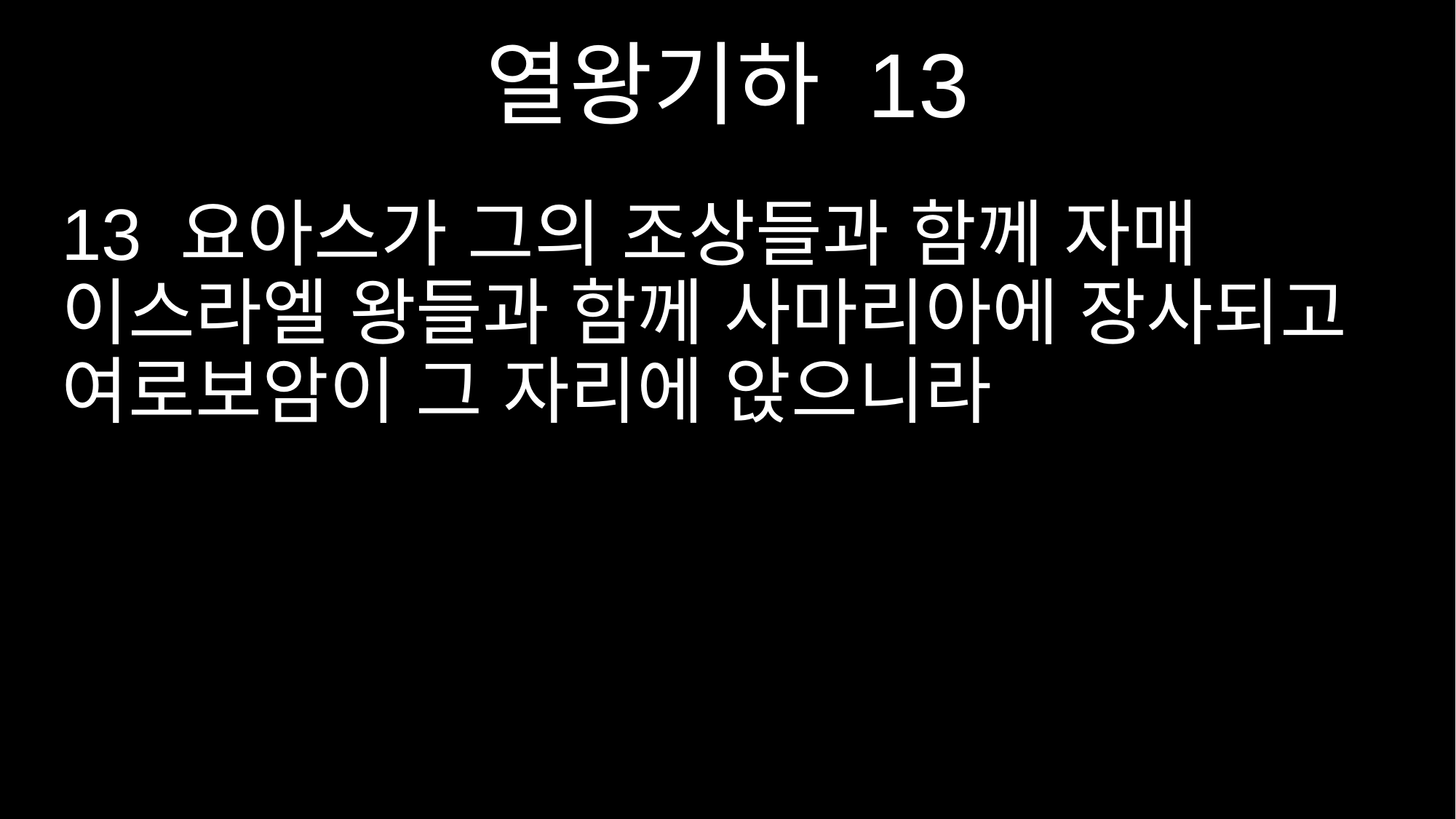

열왕기하 13
13 요아스가 그의 조상들과 함께 자매 이스라엘 왕들과 함께 사마리아에 장사되고 여로보암이 그 자리에 앉으니라